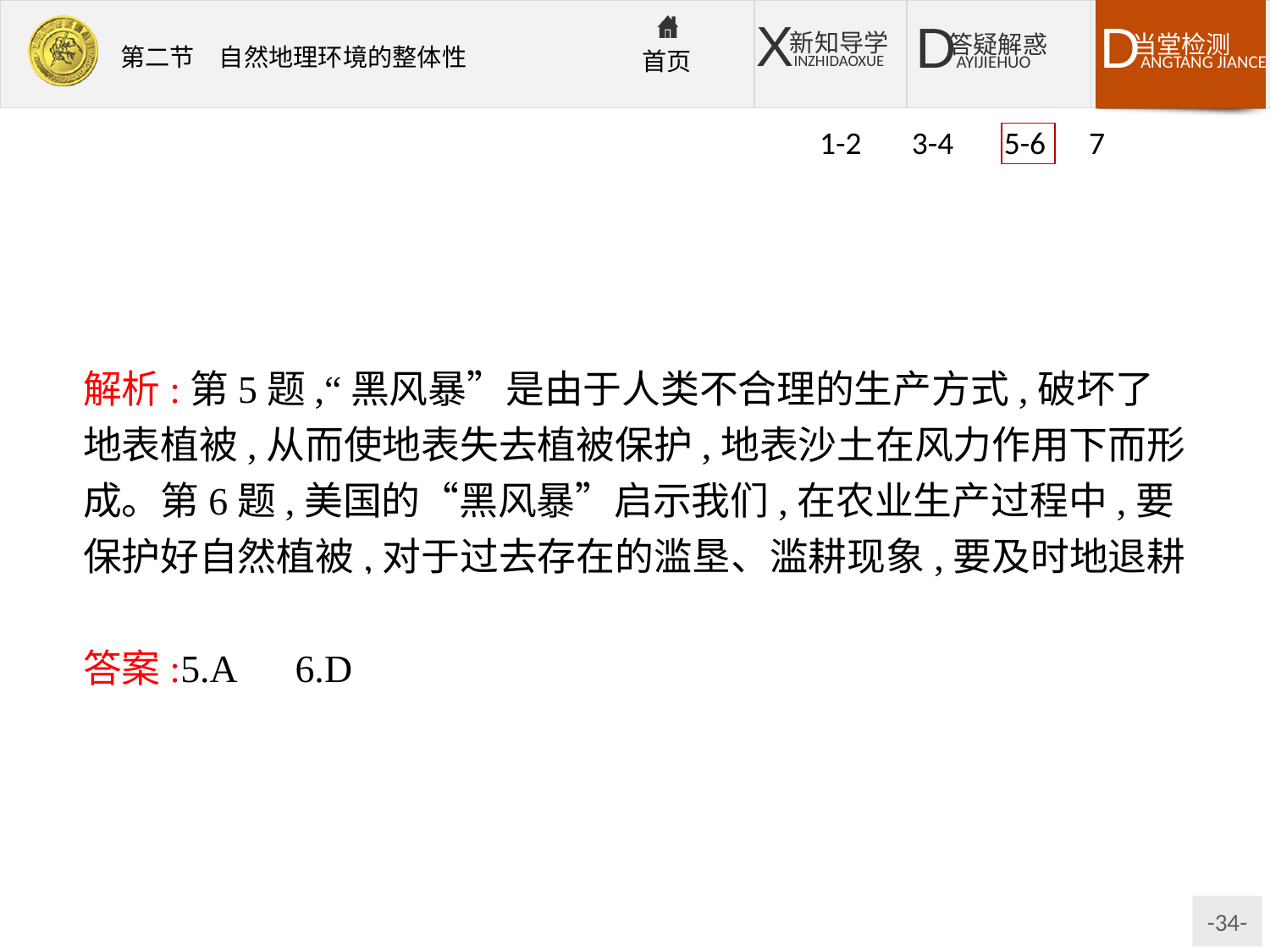

1-2       3-4       5-6      7

解析:第5题,“黑风暴”是由于人类不合理的生产方式,破坏了地表植被,从而使地表失去植被保护,地表沙土在风力作用下而形成。第6题,美国的“黑风暴”启示我们,在农业生产过程中,要保护好自然植被,对于过去存在的滥垦、滥耕现象,要及时地退耕还林还牧。
答案:5.A　6.D